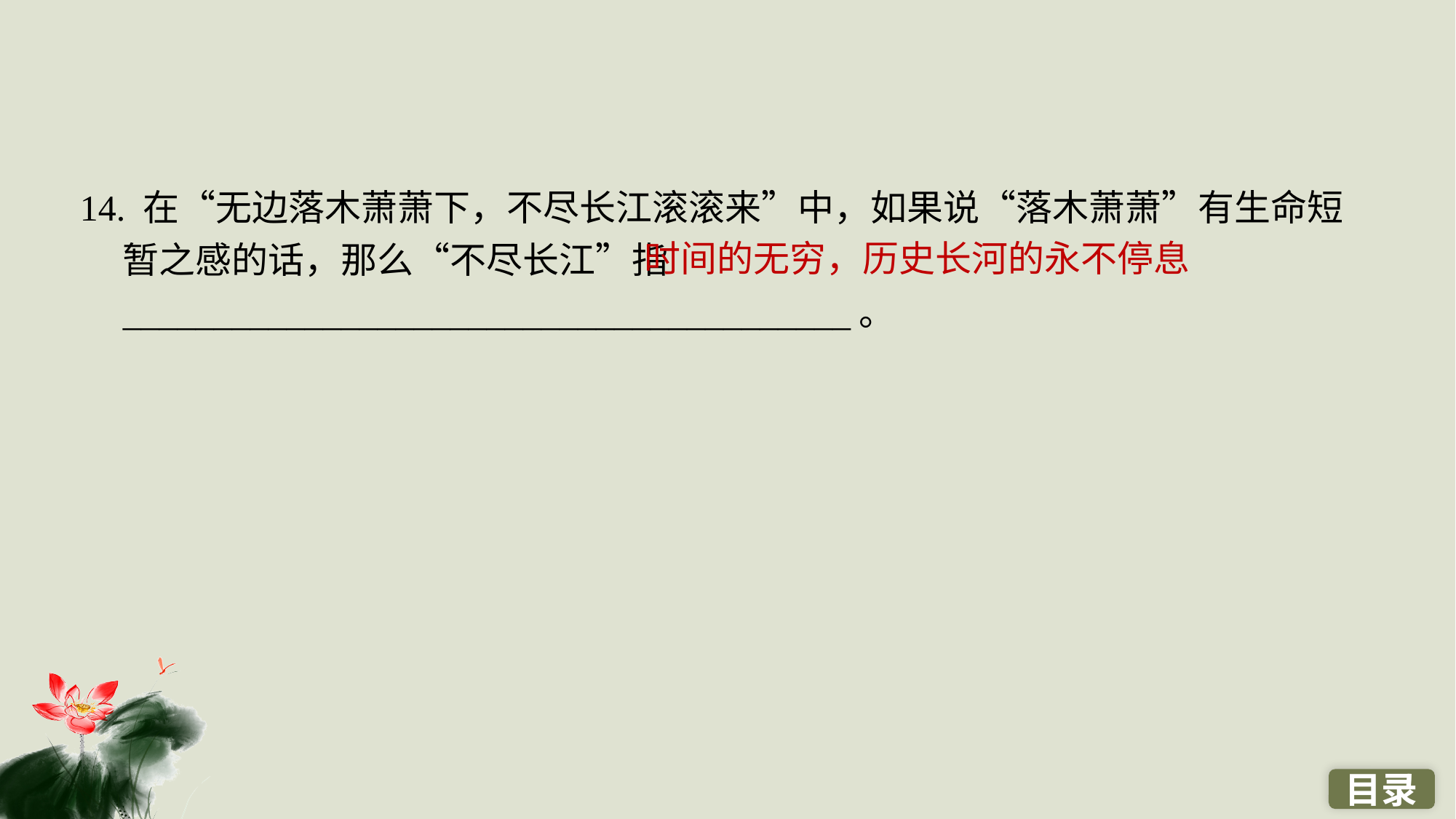

14. 在“无边落木萧萧下，不尽长江滚滚来”中，如果说“落木萧萧”有生命短暂之感的话，那么“不尽长江”指________________________________________。
时间的无穷，历史长河的永不停息